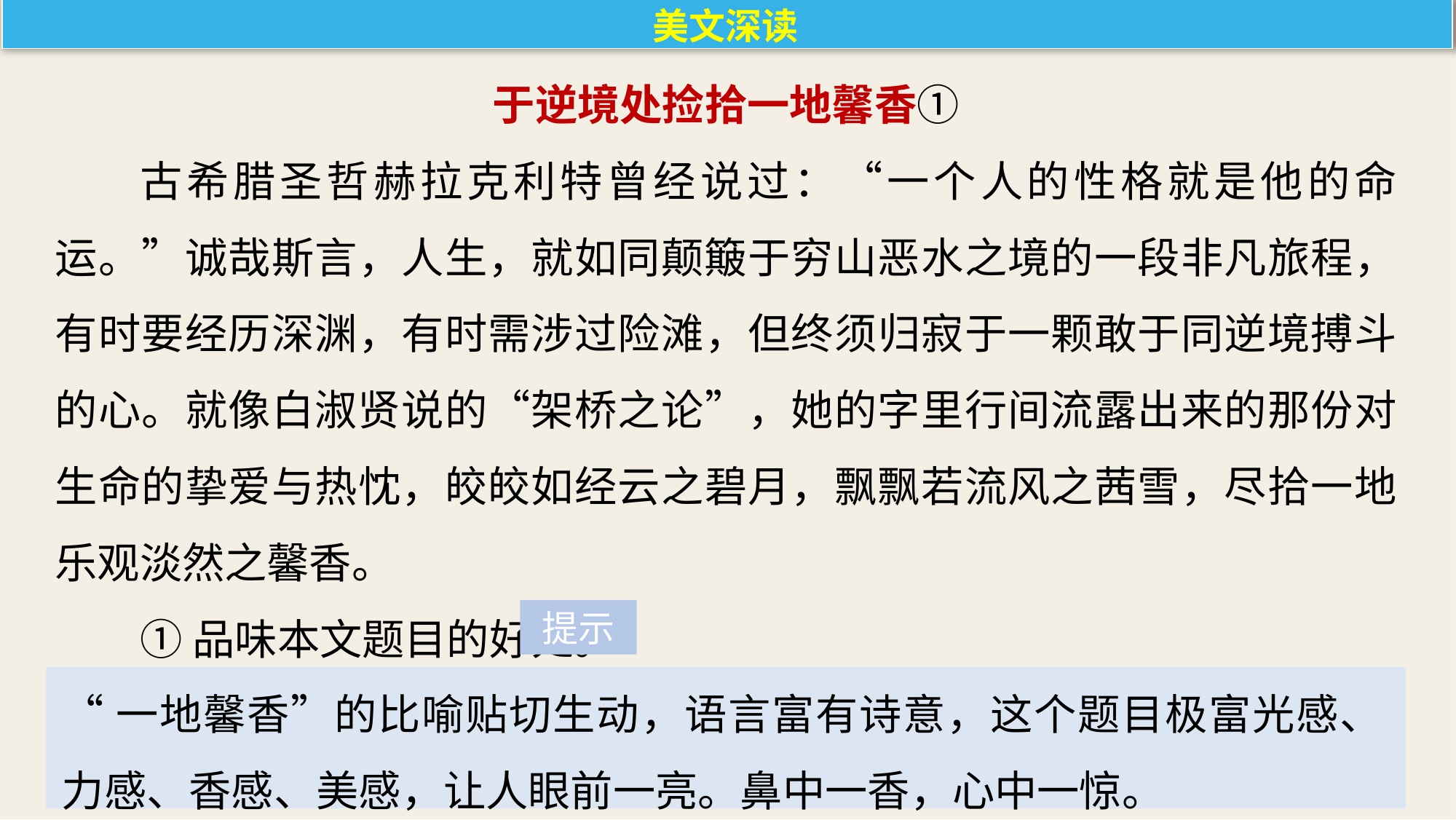

美文深读
于逆境处捡拾一地馨香①
古希腊圣哲赫拉克利特曾经说过：“一个人的性格就是他的命运。”诚哉斯言，人生，就如同颠簸于穷山恶水之境的一段非凡旅程，有时要经历深渊，有时需涉过险滩，但终须归寂于一颗敢于同逆境搏斗的心。就像白淑贤说的“架桥之论”，她的字里行间流露出来的那份对生命的挚爱与热忱，皎皎如经云之碧月，飘飘若流风之茜雪，尽拾一地乐观淡然之馨香。
①品味本文题目的好处。
提示
“一地馨香”的比喻贴切生动，语言富有诗意，这个题目极富光感、力感、香感、美感，让人眼前一亮。鼻中一香，心中一惊。